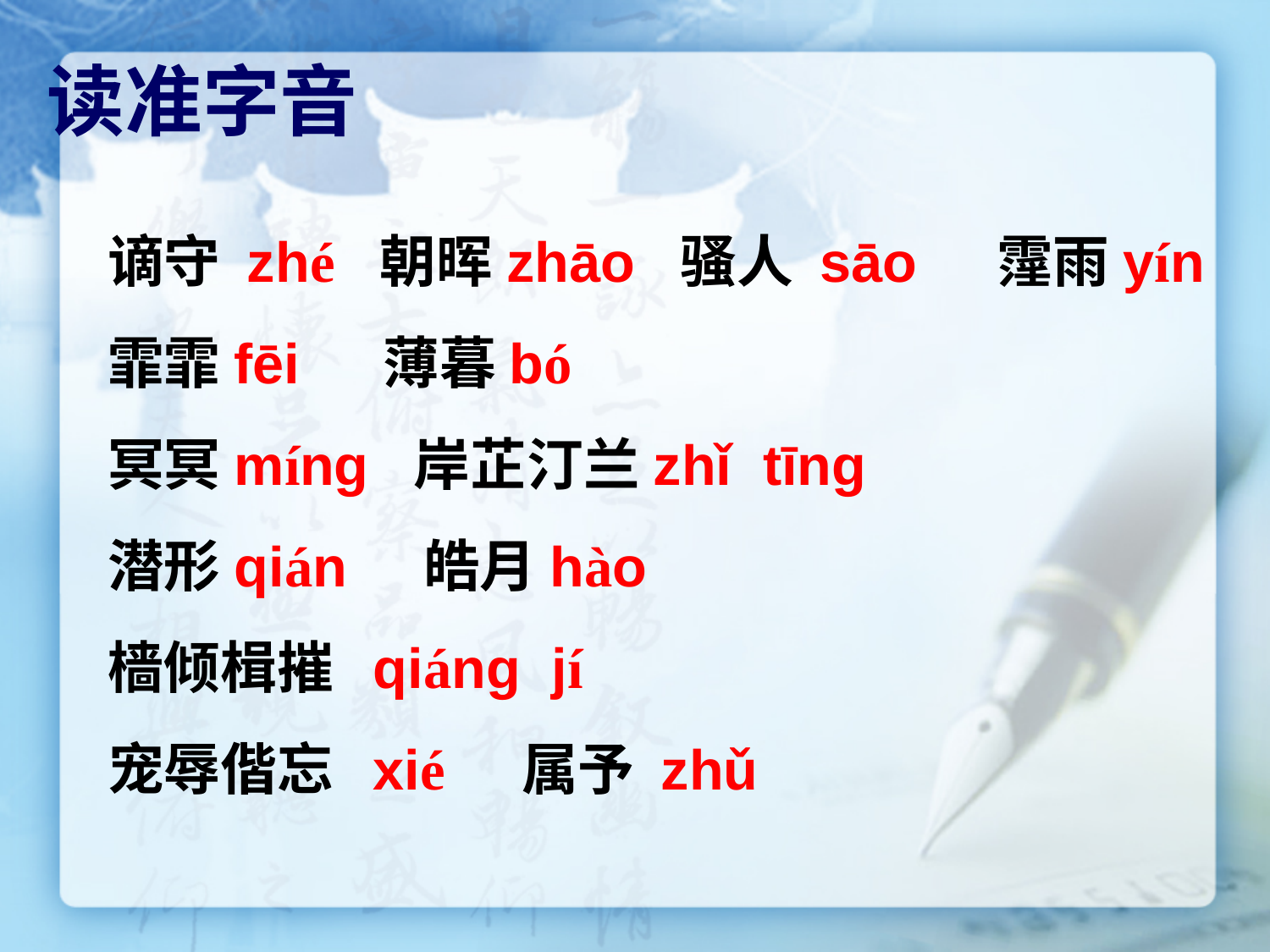

读准字音
谪守 zhé  朝晖zhāo  骚人 sāo	霪雨yín   霏霏fēi　 薄暮bó
冥冥míng  岸芷汀兰zhǐ  tīng
潜形qián    皓月hào
樯倾楫摧  qiáng  jí
宠辱偕忘  xié    属予 zhǔ